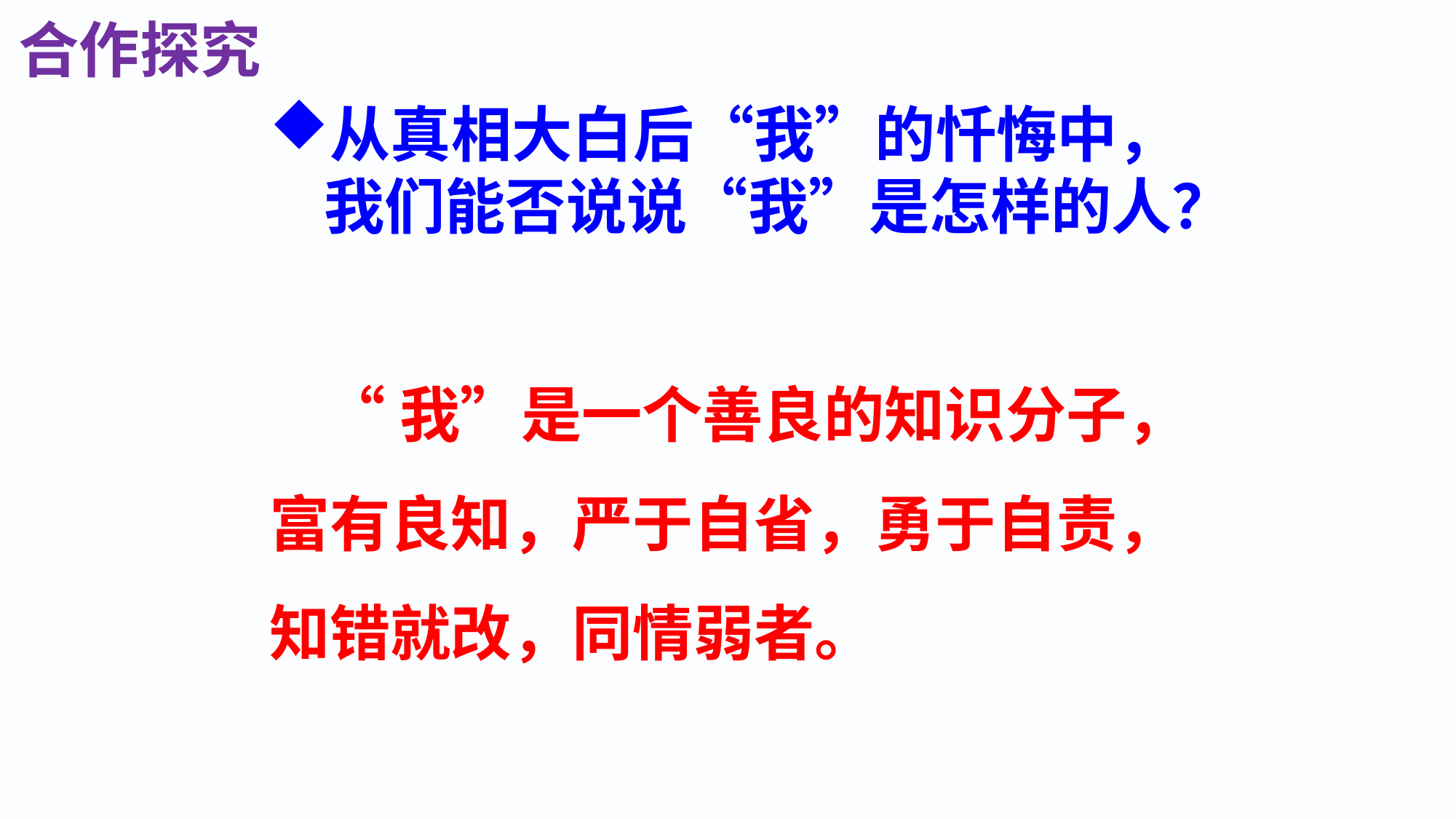

合作探究
从真相大白后“我”的忏悔中，我们能否说说“我”是怎样的人？
    “我”是一个善良的知识分子，富有良知，严于自省，勇于自责，知错就改，同情弱者。